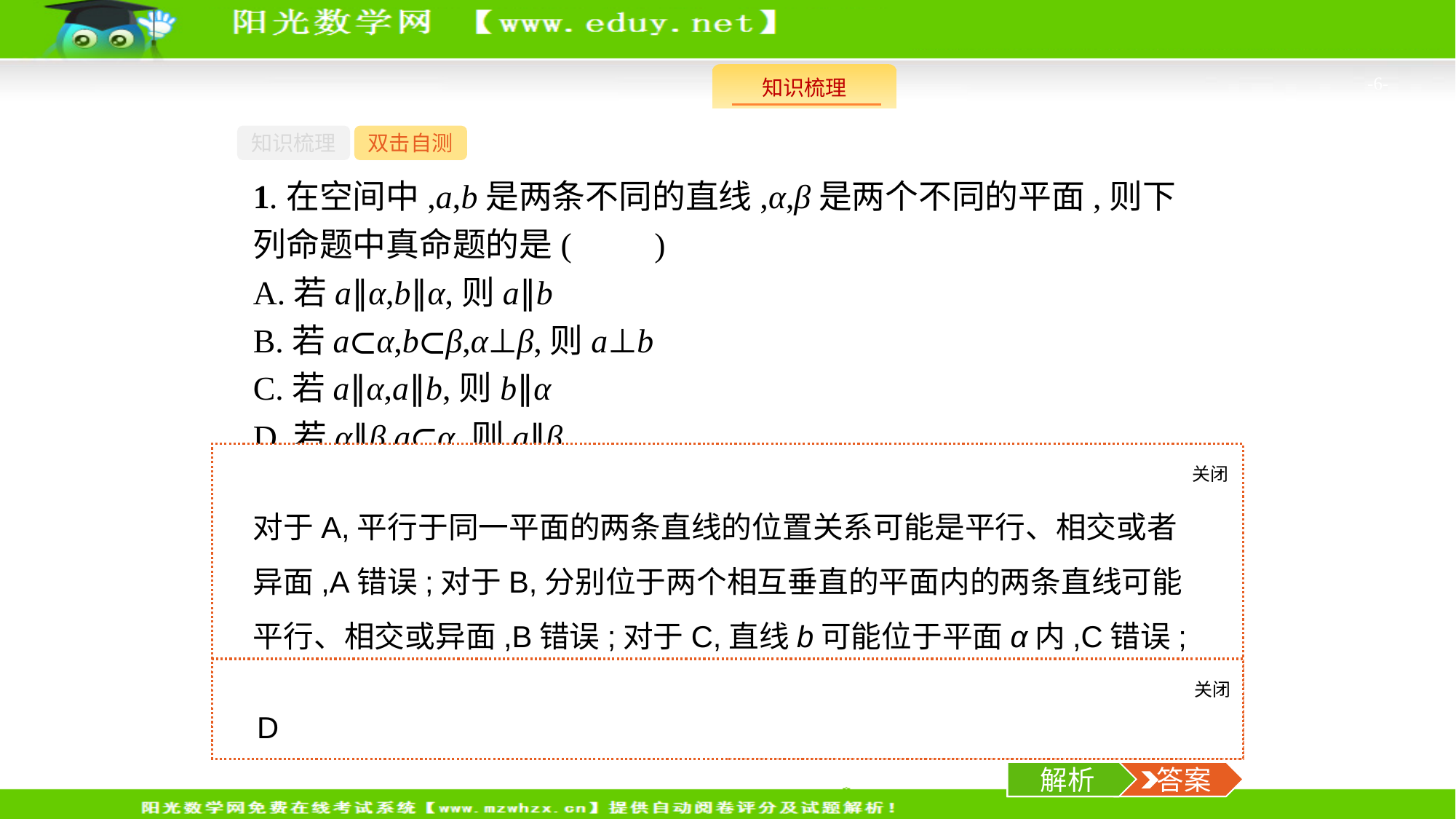

-6-
知识梳理
双击自测
1.在空间中,a,b是两条不同的直线,α,β是两个不同的平面,则下列命题中真命题的是(　　)
A.若a∥α,b∥α,则a∥b
B.若a⊂α,b⊂β,α⊥β,则a⊥b
C.若a∥α,a∥b,则b∥α
D.若α∥β,a⊂α,则a∥β

关闭
解析

对于A,平行于同一平面的两条直线的位置关系可能是平行、相交或者异面,A错误;对于B,分别位于两个相互垂直的平面内的两条直线可能平行、相交或异面,B错误;对于C,直线b可能位于平面α内,C错误;对于D,直线a与平面β没有公共点,因此a∥β,D正确.故选D.

关闭
解析
  答案

D
解析
  答案